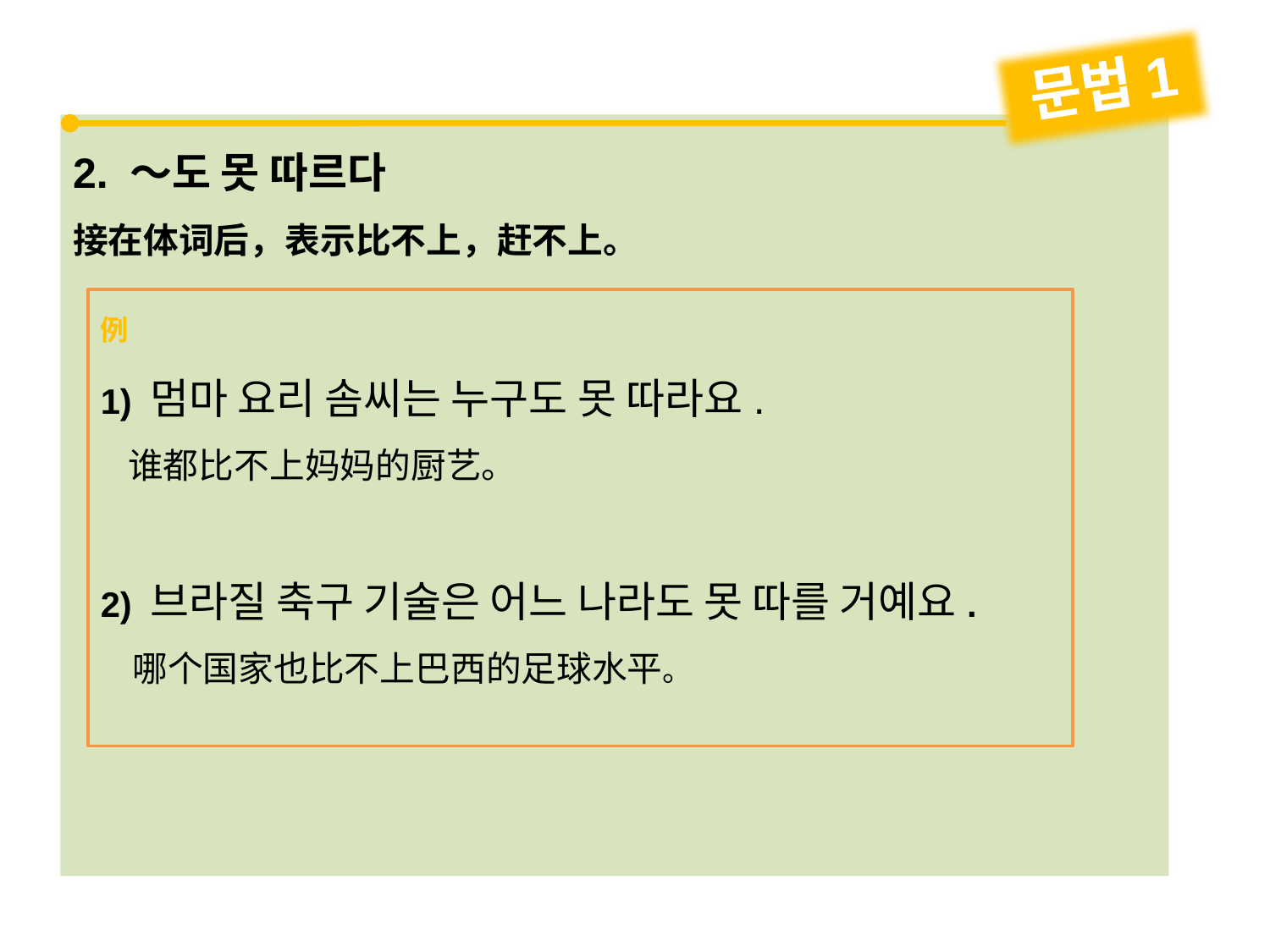

문법1
2. ～도 못 따르다
接在体词后，表示比不上，赶不上。

例
1) 멈마 요리 솜씨는 누구도 못 따라요.
   谁都比不上妈妈的厨艺。

2) 브라질 축구 기술은 어느 나라도 못 따를 거예요.
   哪个国家也比不上巴西的足球水平。